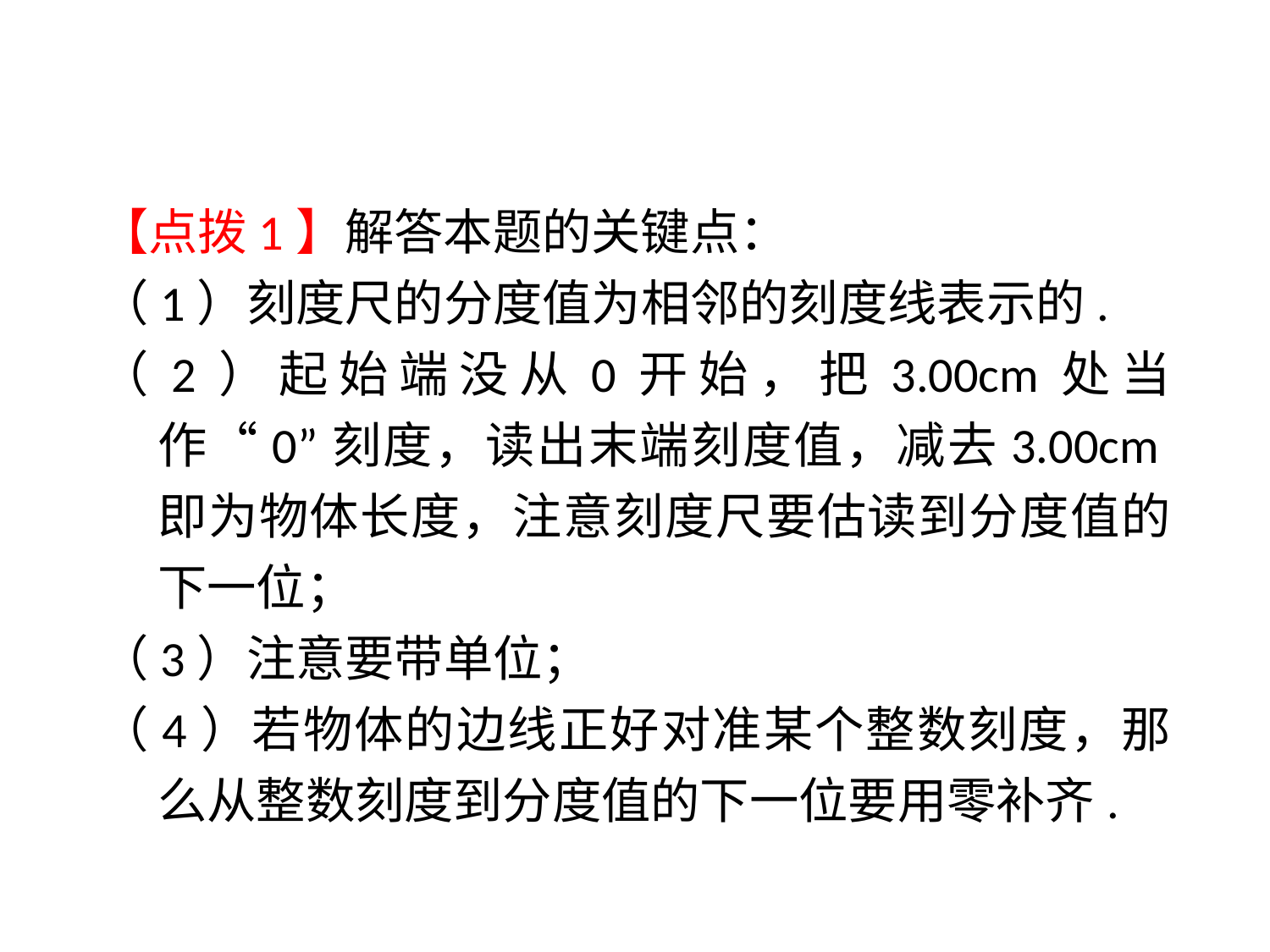

【点拨1】解答本题的关键点：
（1）刻度尺的分度值为相邻的刻度线表示的.
（2）起始端没从0开始，把3.00cm处当作“0”刻度，读出末端刻度值，减去3.00cm即为物体长度，注意刻度尺要估读到分度值的下一位；
（3）注意要带单位；
（4）若物体的边线正好对准某个整数刻度，那么从整数刻度到分度值的下一位要用零补齐.